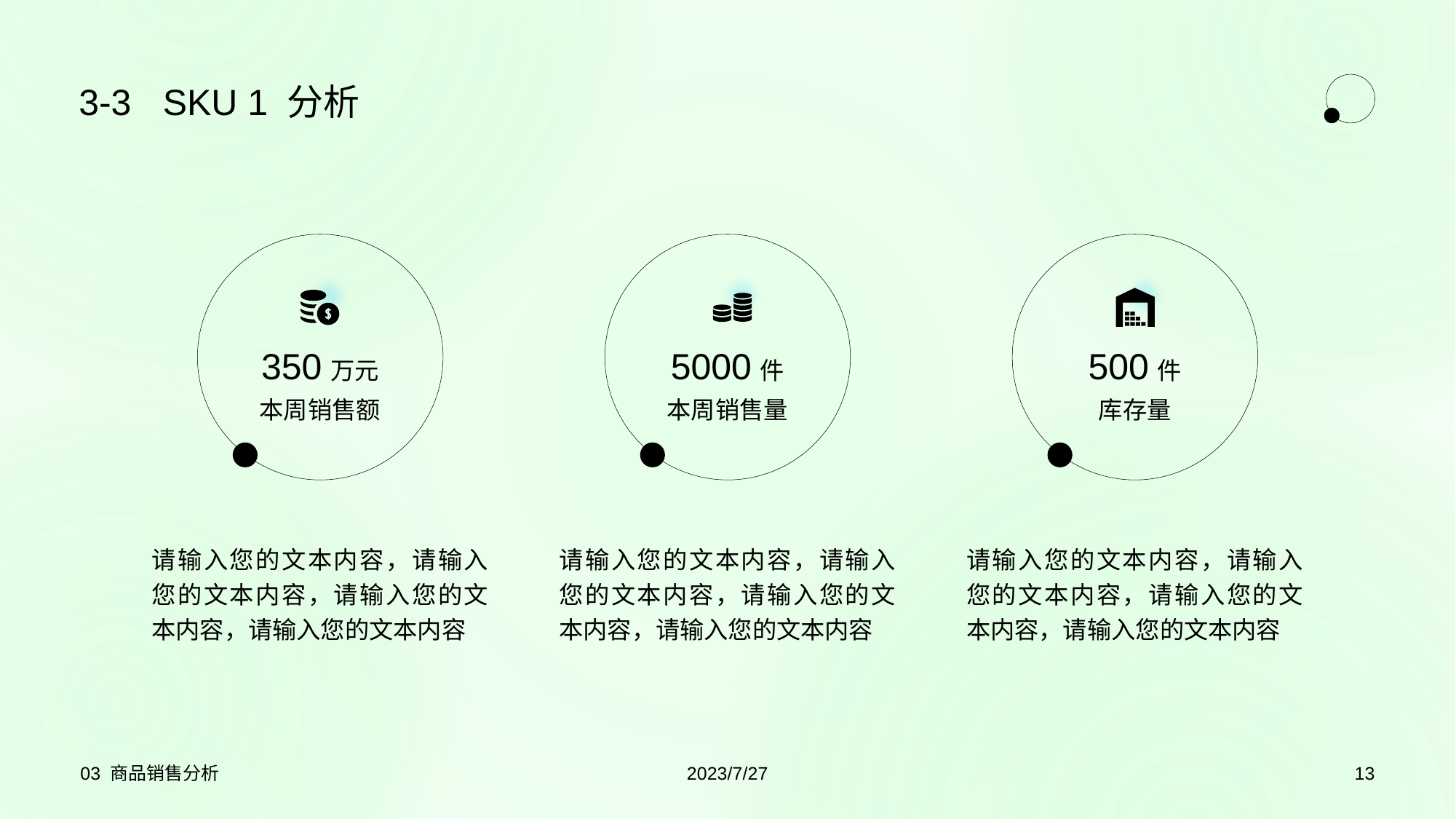

3-3
# SKU 1 分析

350万元
本周销售额

请输入您的文本内容，请输入您的文本内容，请输入您的文本内容，请输入您的文本内容

5000件
本周销售量

请输入您的文本内容，请输入您的文本内容，请输入您的文本内容，请输入您的文本内容

500件
库存量

请输入您的文本内容，请输入您的文本内容，请输入您的文本内容，请输入您的文本内容
03 商品销售分析
2023/7/27
13